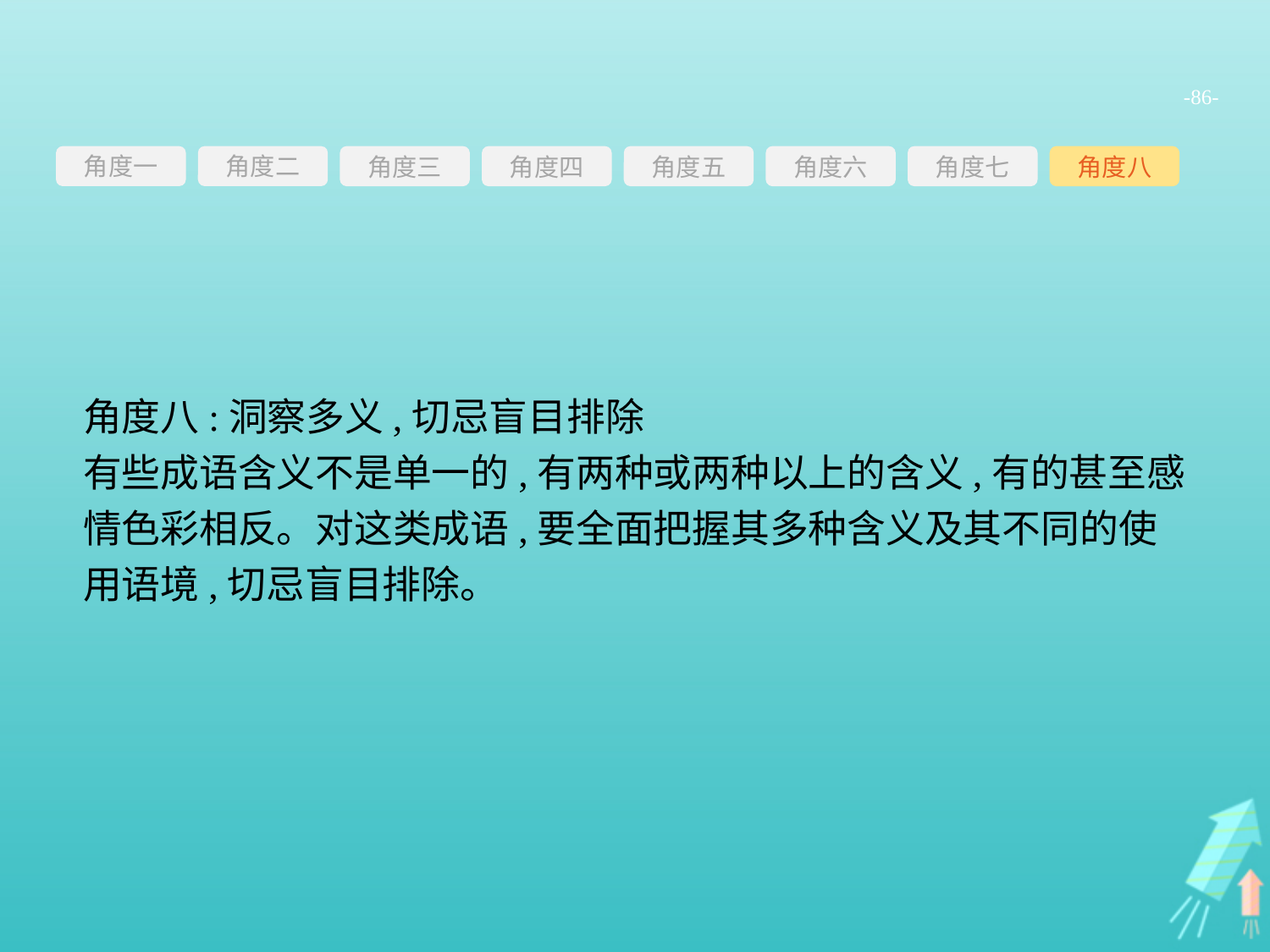

-86-
角度一
角度三
角度四
角度五
角度六
角度七
角度八
角度二
角度八:洞察多义,切忌盲目排除
有些成语含义不是单一的,有两种或两种以上的含义,有的甚至感情色彩相反。对这类成语,要全面把握其多种含义及其不同的使用语境,切忌盲目排除。